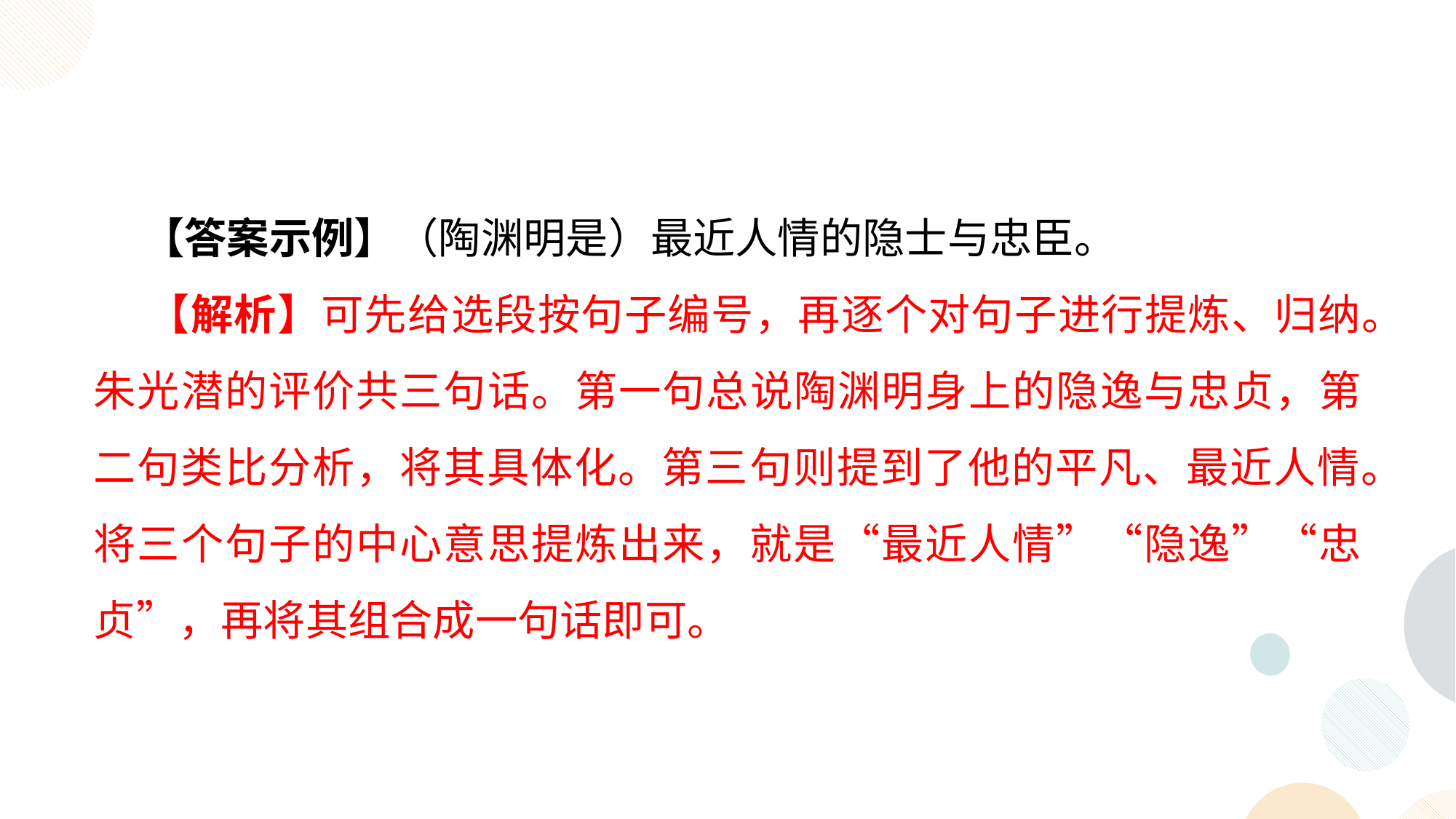

【答案示例】（陶渊明是）最近人情的隐士与忠臣。
    【解析】可先给选段按句子编号，再逐个对句子进行提炼、归纳。朱光潜的评价共三句话。第一句总说陶渊明身上的隐逸与忠贞，第二句类比分析，将其具体化。第三句则提到了他的平凡、最近人情。将三个句子的中心意思提炼出来，就是“最近人情”“隐逸”“忠贞”，再将其组合成一句话即可。